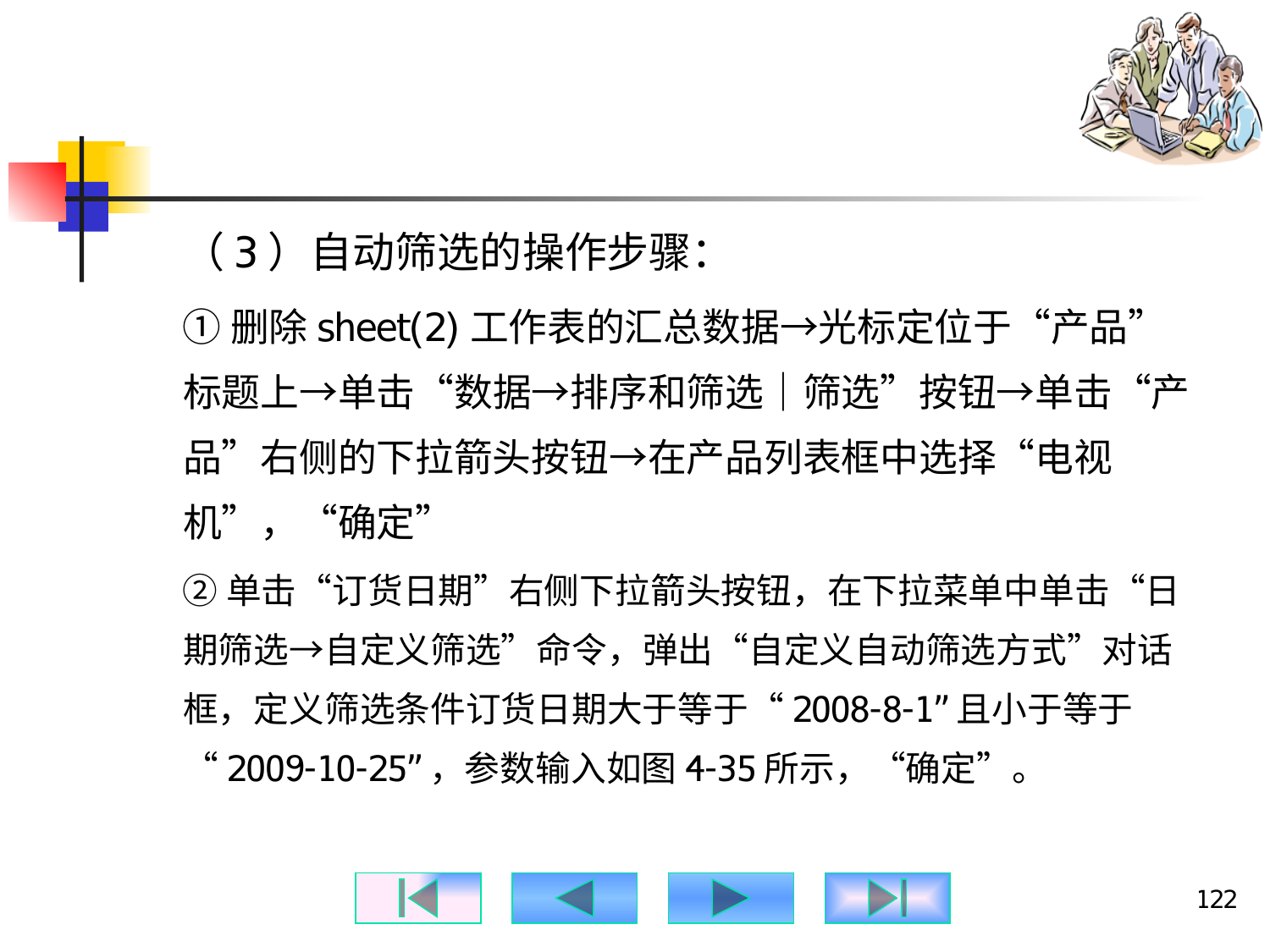

#
（3）自动筛选的操作步骤：
①删除sheet(2)工作表的汇总数据→光标定位于“产品”标题上→单击“数据→排序和筛选｜筛选”按钮→单击“产品”右侧的下拉箭头按钮→在产品列表框中选择“电视机”，“确定”
②单击“订货日期”右侧下拉箭头按钮，在下拉菜单中单击“日期筛选→自定义筛选”命令，弹出“自定义自动筛选方式”对话框，定义筛选条件订货日期大于等于“2008-8-1”且小于等于“2009-10-25”，参数输入如图4-35所示，“确定”。

122